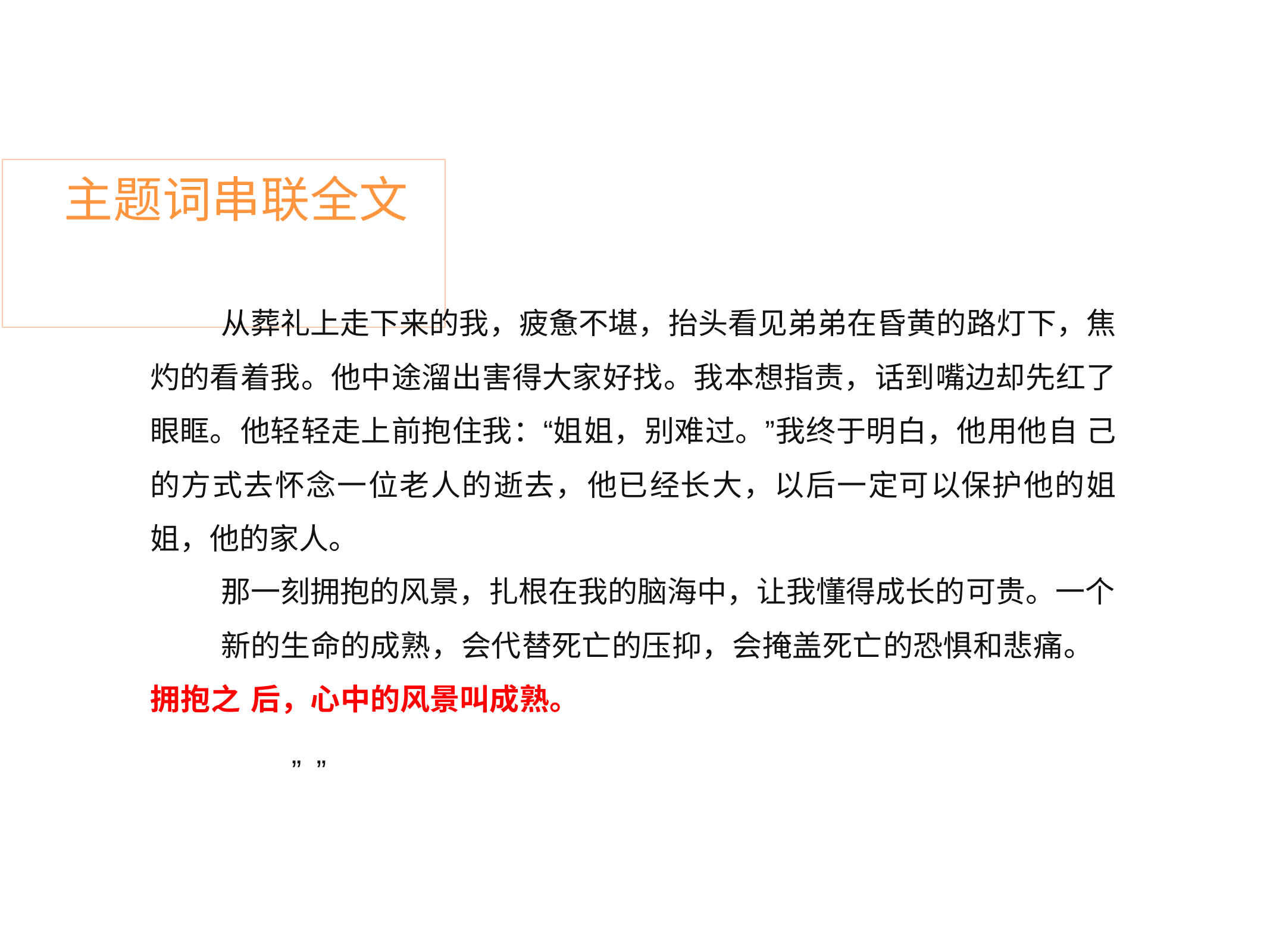

# 主题词串联全文
从葬礼上走下来的我，疲惫不堪，抬头看见弟弟在昏黄的路灯下，焦 灼的看着我。他中途溜出害得大家好找。我本想指责，话到嘴边却先红了 眼眶。他轻轻走上前抱住我：“姐姐，别难过。”我终于明白，他用他自 己的方式去怀念一位老人的逝去，他已经长大，以后一定可以保护他的姐 姐，他的家人。
那一刻拥抱的风景，扎根在我的脑海中，让我懂得成长的可贵。一个
新的生命的成熟，会代替死亡的压抑，会掩盖死亡的恐惧和悲痛。拥抱之 后，心中的风景叫成熟。
„„